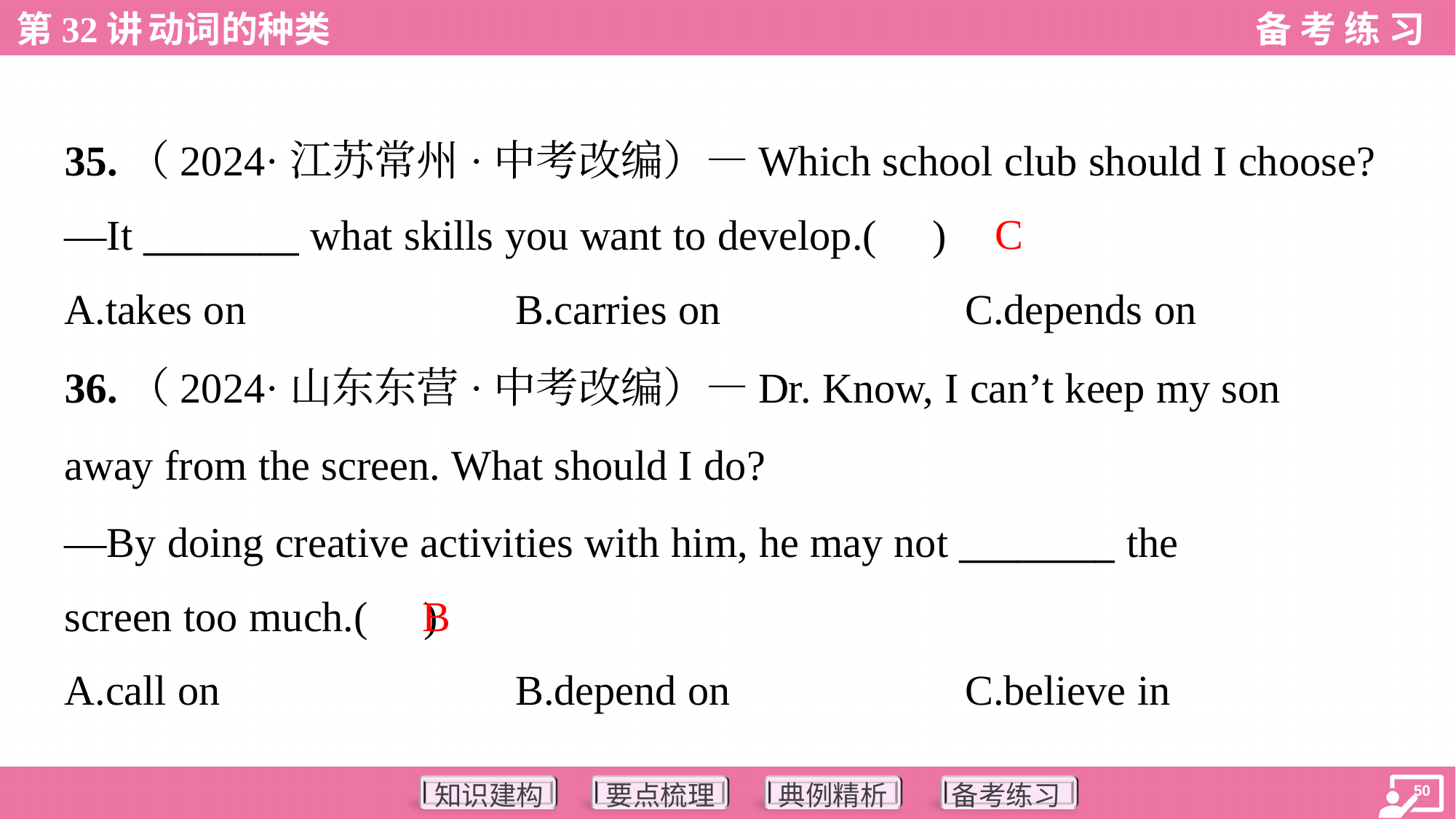

35.（2024·江苏常州·中考改编）—Which school club should I choose?
—It ________ what skills you want to develop.(     )
C
A.takes on	B.carries on	C.depends on
36.（2024·山东东营·中考改编）—Dr. Know, I can’t keep my son
away from the screen. What should I do?
—By doing creative activities with him, he may not ________ the
screen too much.(     )
B
A.call on	B.depend on	C.believe in